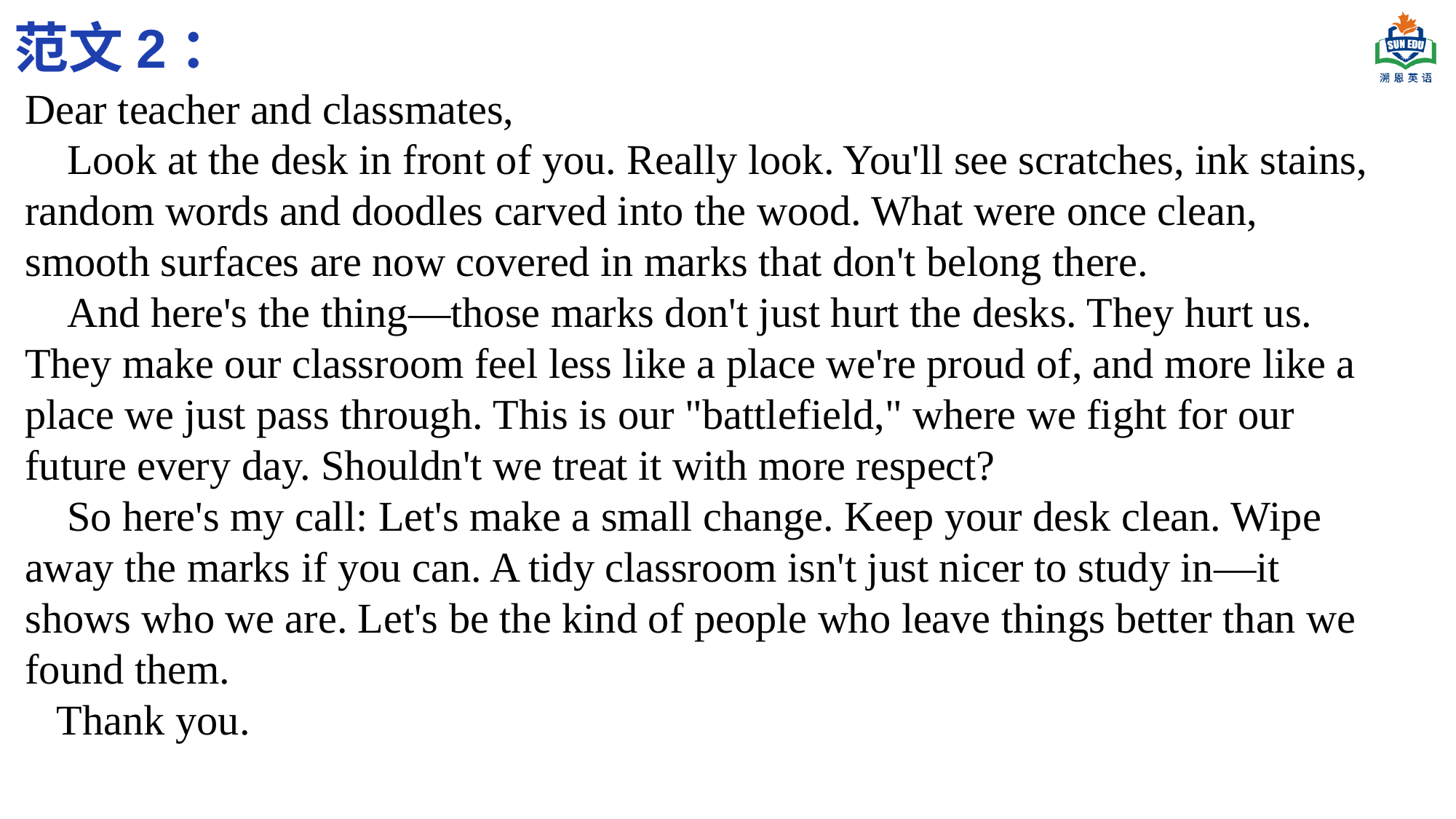

范文2：
Dear teacher and classmates,
    Look at the desk in front of you. Really look. You'll see scratches, ink stains, random words and doodles carved into the wood. What were once clean, smooth surfaces are now covered in marks that don't belong there.
    And here's the thing—those marks don't just hurt the desks. They hurt us. They make our classroom feel less like a place we're proud of, and more like a place we just pass through. This is our "battlefield," where we fight for our future every day. Shouldn't we treat it with more respect?
    So here's my call: Let's make a small change. Keep your desk clean. Wipe away the marks if you can. A tidy classroom isn't just nicer to study in—it shows who we are. Let's be the kind of people who leave things better than we found them.
   Thank you.